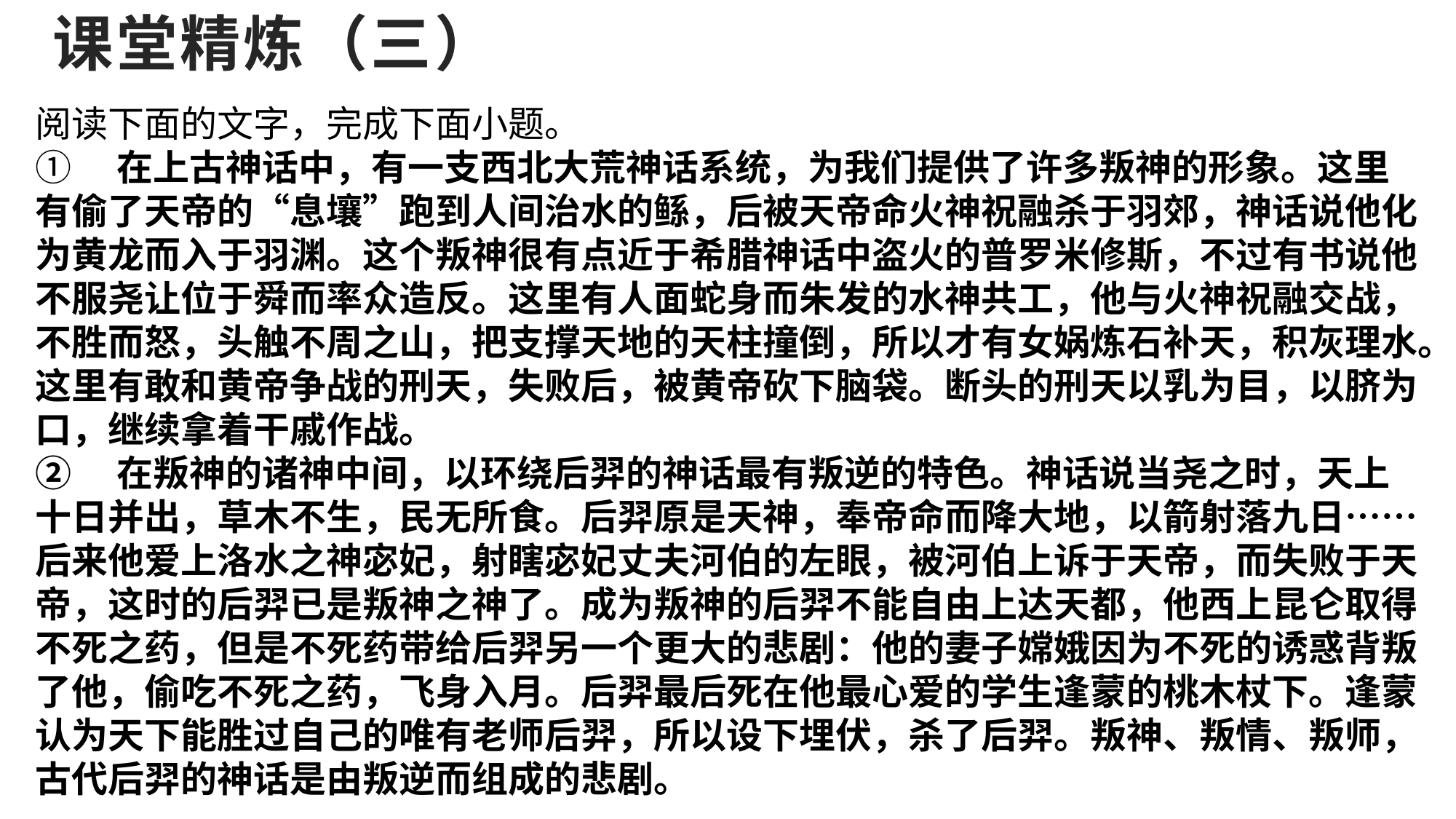

课堂精炼（三）
阅读下面的文字，完成下面小题。
①　在上古神话中，有一支西北大荒神话系统，为我们提供了许多叛神的形象。这里有偷了天帝的“息壤”跑到人间治水的鲧，后被天帝命火神祝融杀于羽郊，神话说他化为黄龙而入于羽渊。这个叛神很有点近于希腊神话中盗火的普罗米修斯，不过有书说他不服尧让位于舜而率众造反。这里有人面蛇身而朱发的水神共工，他与火神祝融交战，不胜而怒，头触不周之山，把支撑天地的天柱撞倒，所以才有女娲炼石补天，积灰理水。这里有敢和黄帝争战的刑天，失败后，被黄帝砍下脑袋。断头的刑天以乳为目，以脐为口，继续拿着干戚作战。
②　在叛神的诸神中间，以环绕后羿的神话最有叛逆的特色。神话说当尧之时，天上十日并出，草木不生，民无所食。后羿原是天神，奉帝命而降大地，以箭射落九日……后来他爱上洛水之神宓妃，射瞎宓妃丈夫河伯的左眼，被河伯上诉于天帝，而失败于天帝，这时的后羿已是叛神之神了。成为叛神的后羿不能自由上达天都，他西上昆仑取得不死之药，但是不死药带给后羿另一个更大的悲剧：他的妻子嫦娥因为不死的诱惑背叛了他，偷吃不死之药，飞身入月。后羿最后死在他最心爱的学生逢蒙的桃木杖下。逢蒙认为天下能胜过自己的唯有老师后羿，所以设下埋伏，杀了后羿。叛神、叛情、叛师，古代后羿的神话是由叛逆而组成的悲剧。